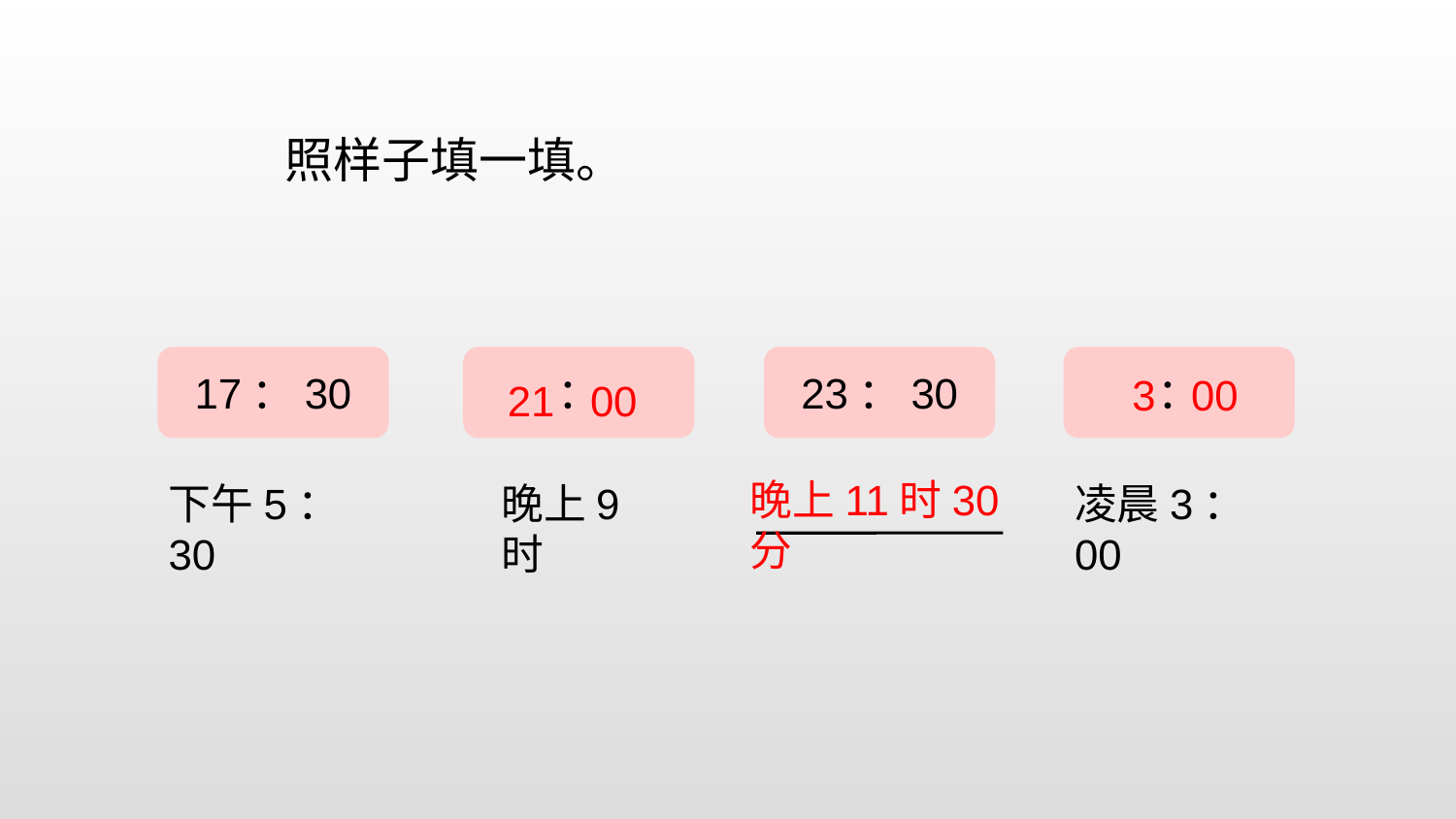

照样子填一填。
：
23：30
17：30
：
3   00
21   00
晚上11时30分
下午5：30
凌晨3：00
晚上9时